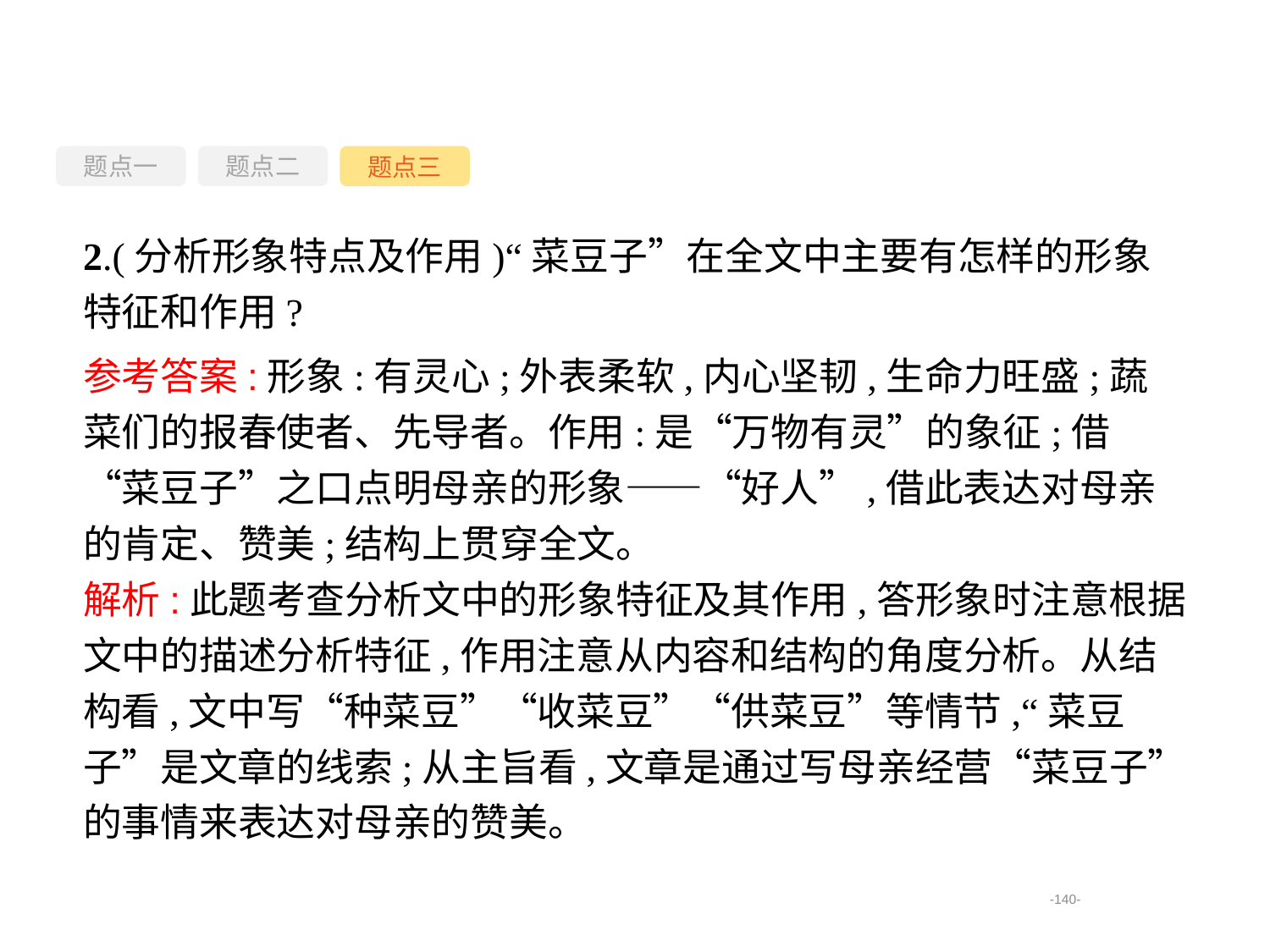

题点一
题点三
题点二
2.(分析形象特点及作用)“菜豆子”在全文中主要有怎样的形象特征和作用?
参考答案:形象:有灵心;外表柔软,内心坚韧,生命力旺盛;蔬菜们的报春使者、先导者。作用:是“万物有灵”的象征;借“菜豆子”之口点明母亲的形象——“好人”,借此表达对母亲的肯定、赞美;结构上贯穿全文。
解析:此题考查分析文中的形象特征及其作用,答形象时注意根据文中的描述分析特征,作用注意从内容和结构的角度分析。从结构看,文中写“种菜豆”“收菜豆”“供菜豆”等情节,“菜豆子”是文章的线索;从主旨看,文章是通过写母亲经营“菜豆子”的事情来表达对母亲的赞美。
-140-